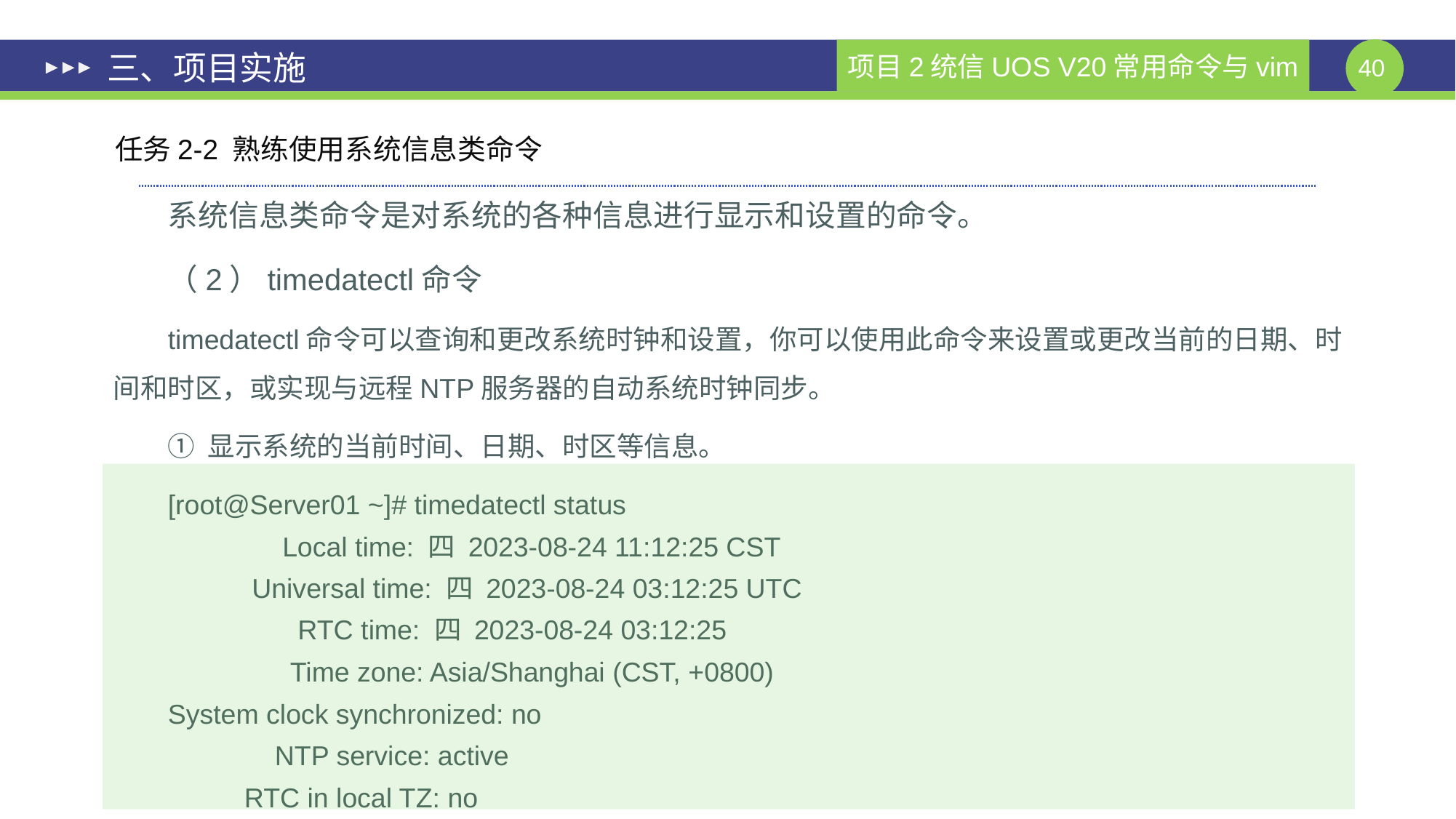

# 三、项目实施
任务2-2 熟练使用系统信息类命令
系统信息类命令是对系统的各种信息进行显示和设置的命令。
（2）timedatectl命令
timedatectl命令可以查询和更改系统时钟和设置，你可以使用此命令来设置或更改当前的日期、时间和时区，或实现与远程NTP服务器的自动系统时钟同步。
① 显示系统的当前时间、日期、时区等信息。
[root@Server01 ~]# timedatectl status
               Local time: 四 2023-08-24 11:12:25 CST
           Universal time: 四 2023-08-24 03:12:25 UTC
                 RTC time: 四 2023-08-24 03:12:25
                Time zone: Asia/Shanghai (CST, +0800)
System clock synchronized: no
              NTP service: active
          RTC in local TZ: no